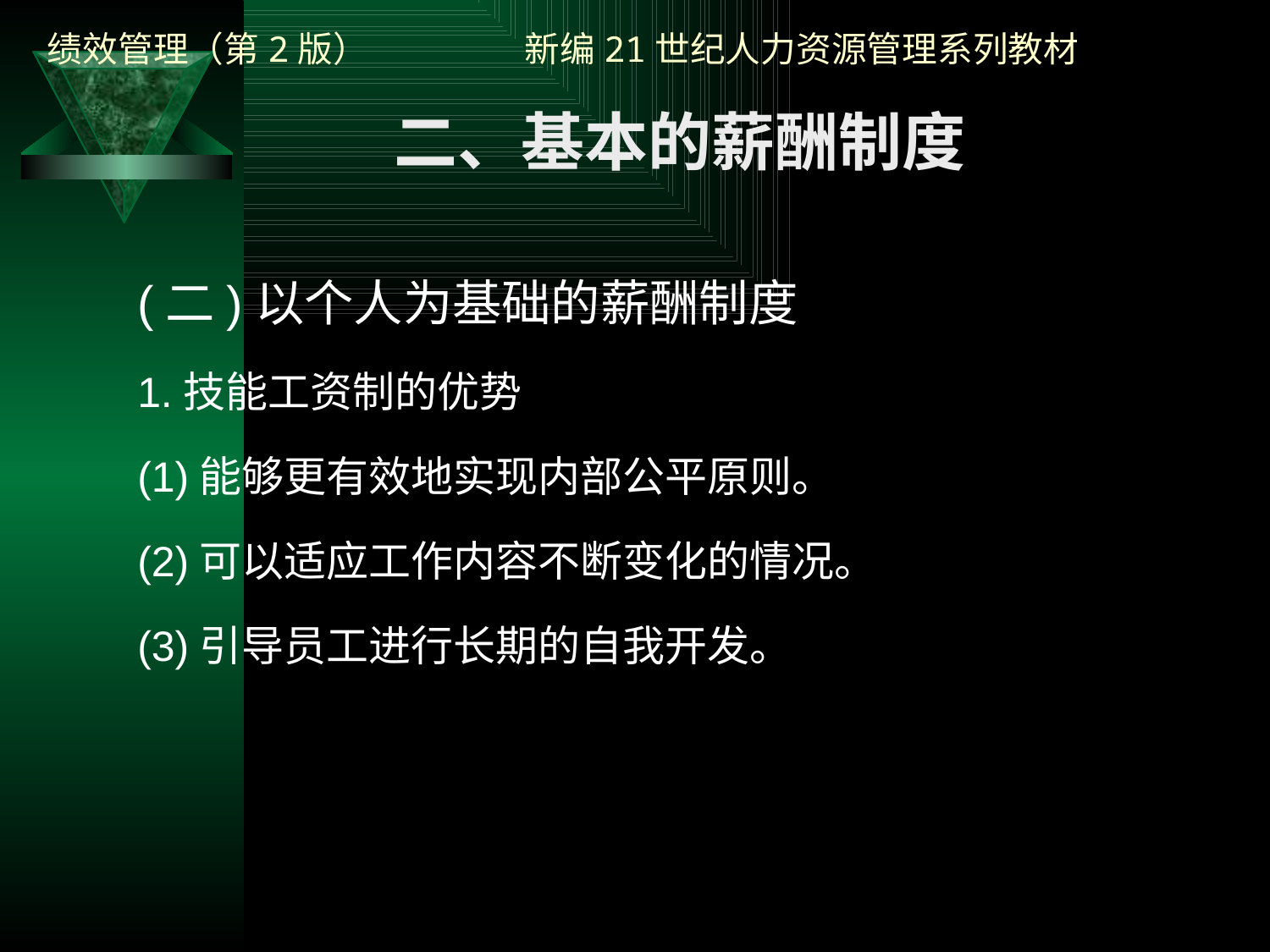

二、基本的薪酬制度
(二)以个人为基础的薪酬制度
1.技能工资制的优势
(1)能够更有效地实现内部公平原则。
(2)可以适应工作内容不断变化的情况。
(3)引导员工进行长期的自我开发。